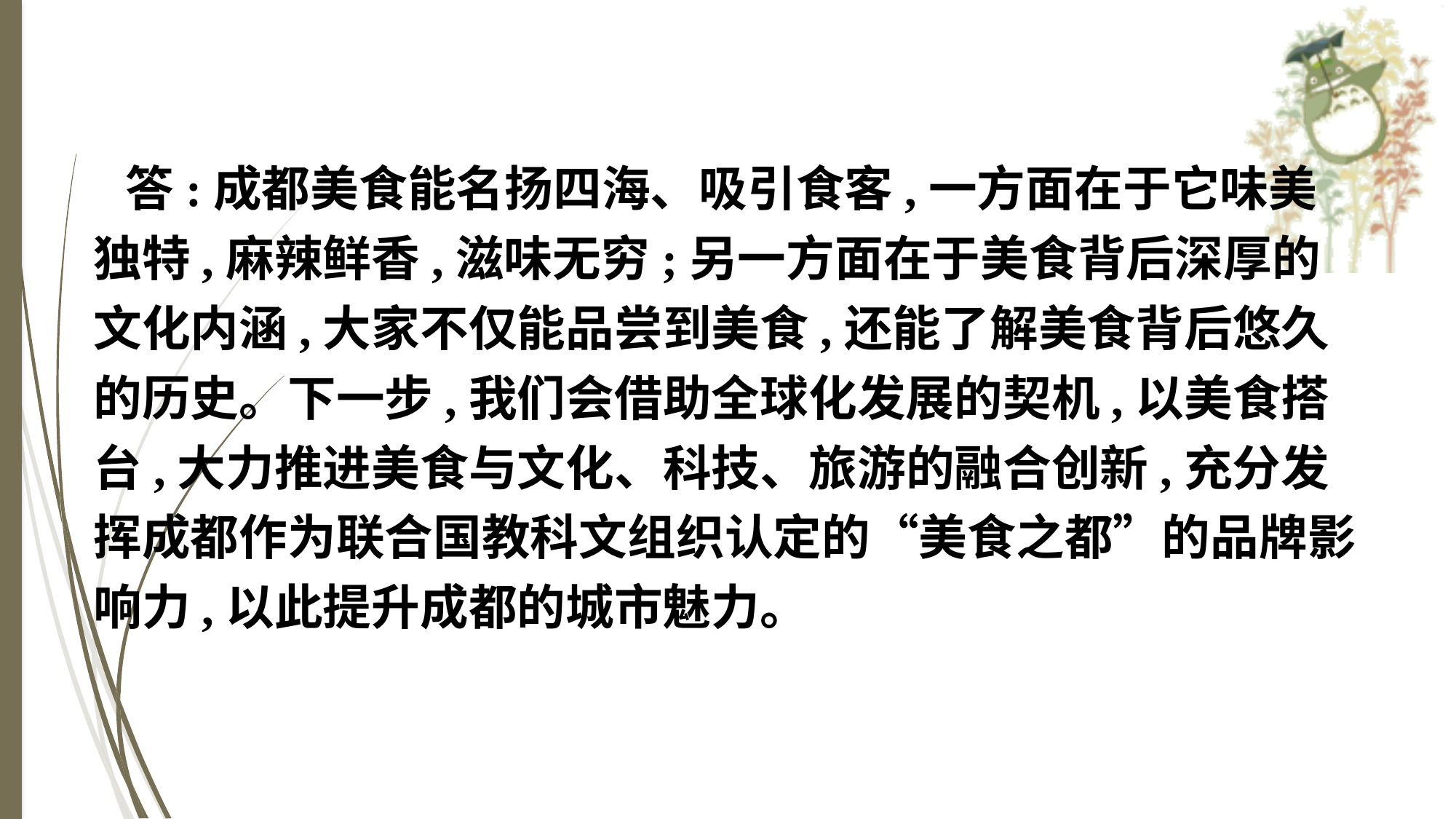

答:成都美食能名扬四海、吸引食客,一方面在于它味美独特,麻辣鲜香,滋味无穷;另一方面在于美食背后深厚的文化内涵,大家不仅能品尝到美食,还能了解美食背后悠久的历史。下一步,我们会借助全球化发展的契机,以美食搭台,大力推进美食与文化、科技、旅游的融合创新,充分发挥成都作为联合国教科文组织认定的“美食之都”的品牌影响力,以此提升成都的城市魅力。